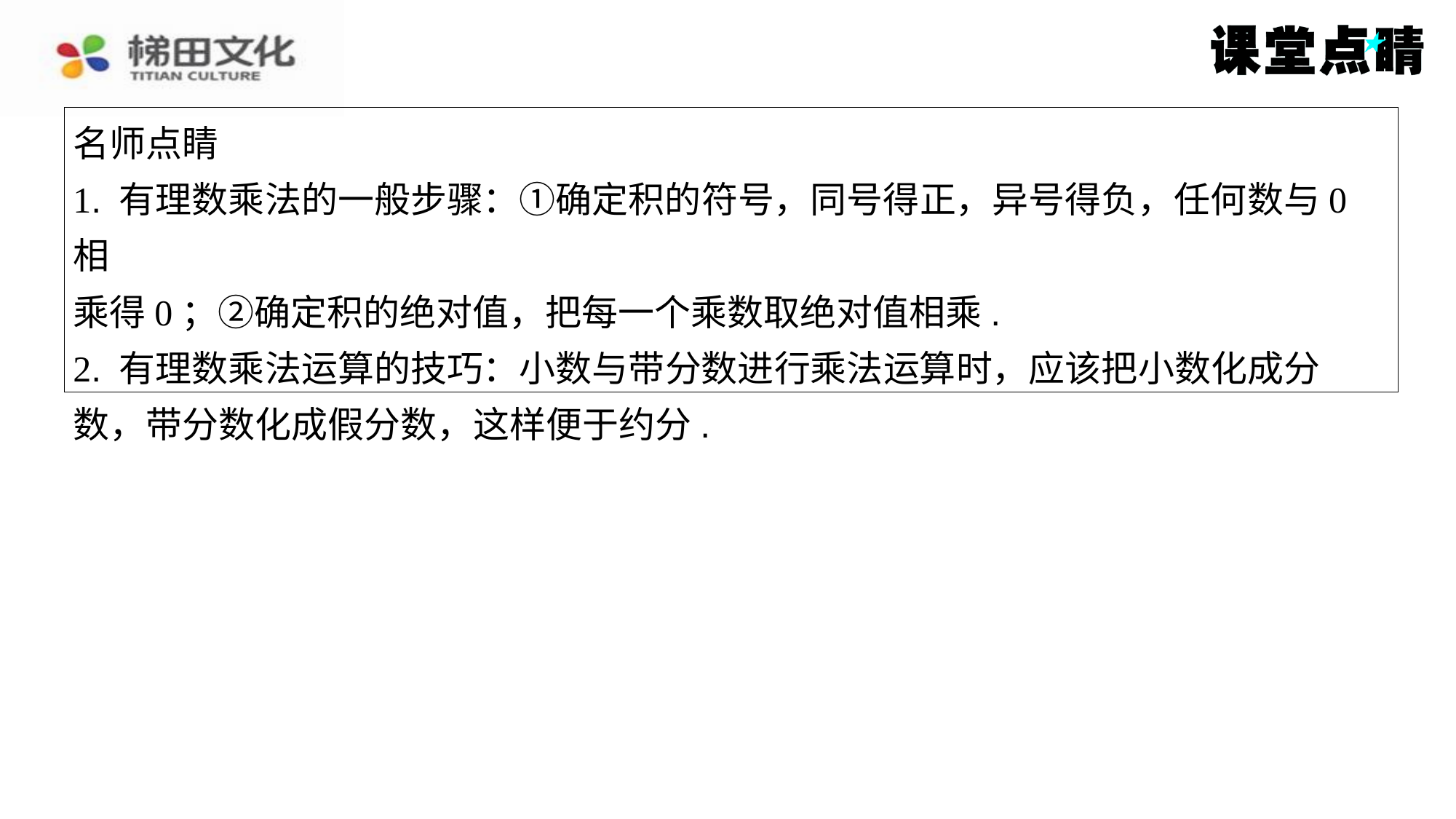

名师点睛
1. 有理数乘法的一般步骤：①确定积的符号，同号得正，异号得负，任何数与0相
乘得0；②确定积的绝对值，把每一个乘数取绝对值相乘.
2. 有理数乘法运算的技巧：小数与带分数进行乘法运算时，应该把小数化成分
数，带分数化成假分数，这样便于约分.